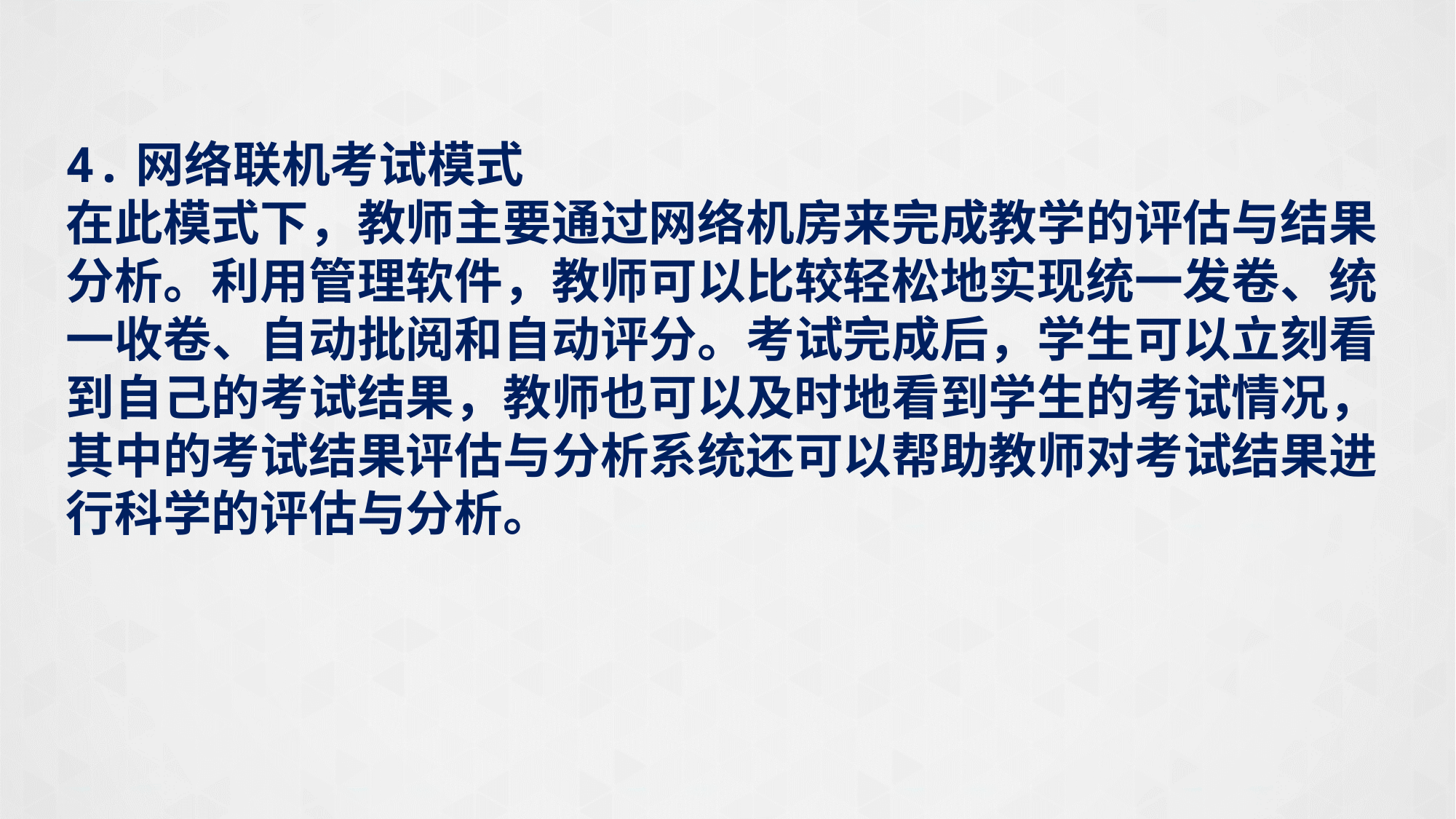

4.网络联机考试模式
在此模式下，教师主要通过网络机房来完成教学的评估与结果分析。利用管理软件，教师可以比较轻松地实现统一发卷、统一收卷、自动批阅和自动评分。考试完成后，学生可以立刻看到自己的考试结果，教师也可以及时地看到学生的考试情况，其中的考试结果评估与分析系统还可以帮助教师对考试结果进行科学的评估与分析。